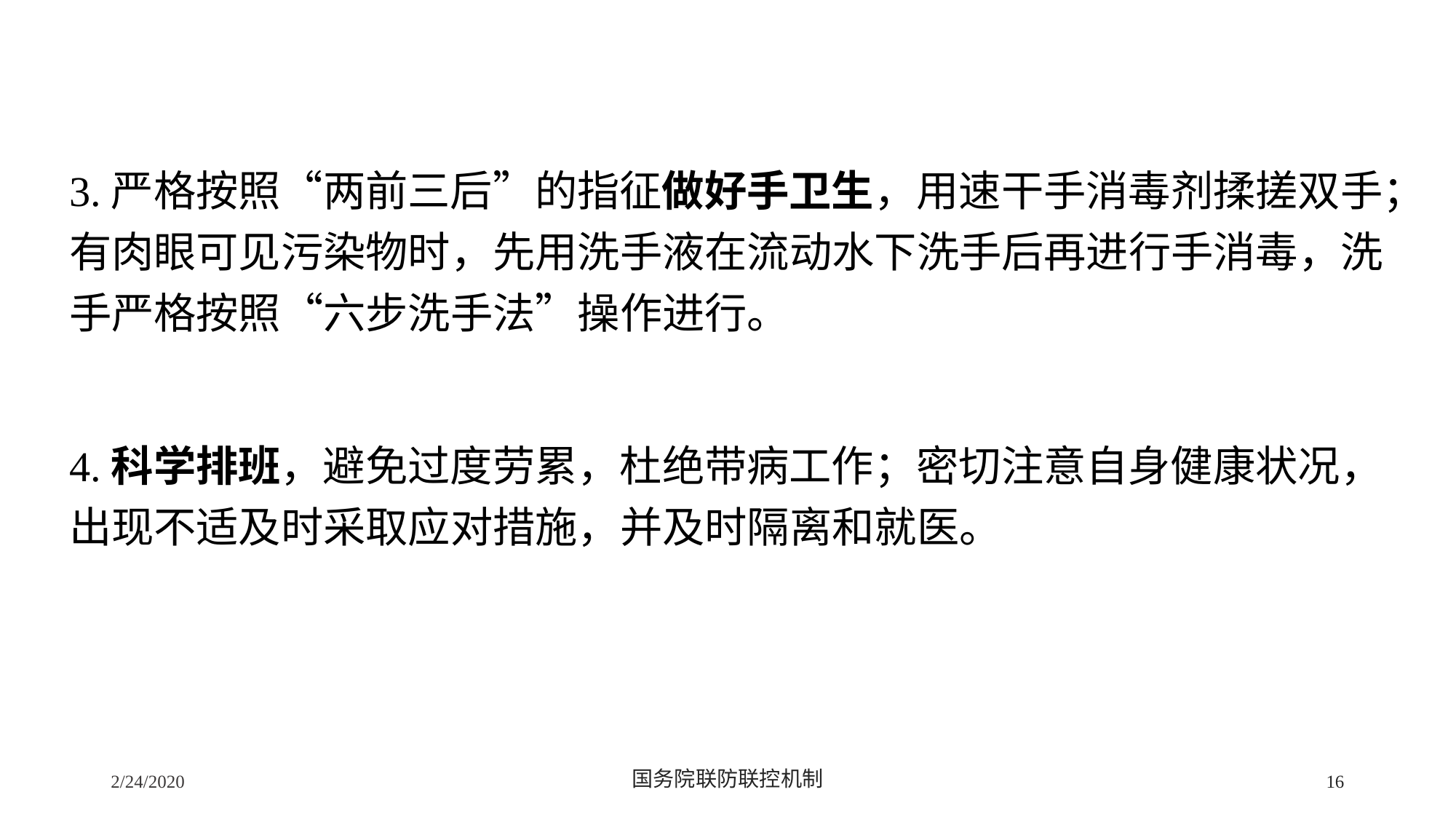

3.严格按照“两前三后”的指征做好手卫生，用速干手消毒剂揉搓双手；有肉眼可见污染物时，先用洗手液在流动水下洗手后再进行手消毒，洗手严格按照“六步洗手法”操作进行。

4.科学排班，避免过度劳累，杜绝带病工作；密切注意自身健康状况，出现不适及时采取应对措施，并及时隔离和就医。
2/24/2020
国务院联防联控机制
16